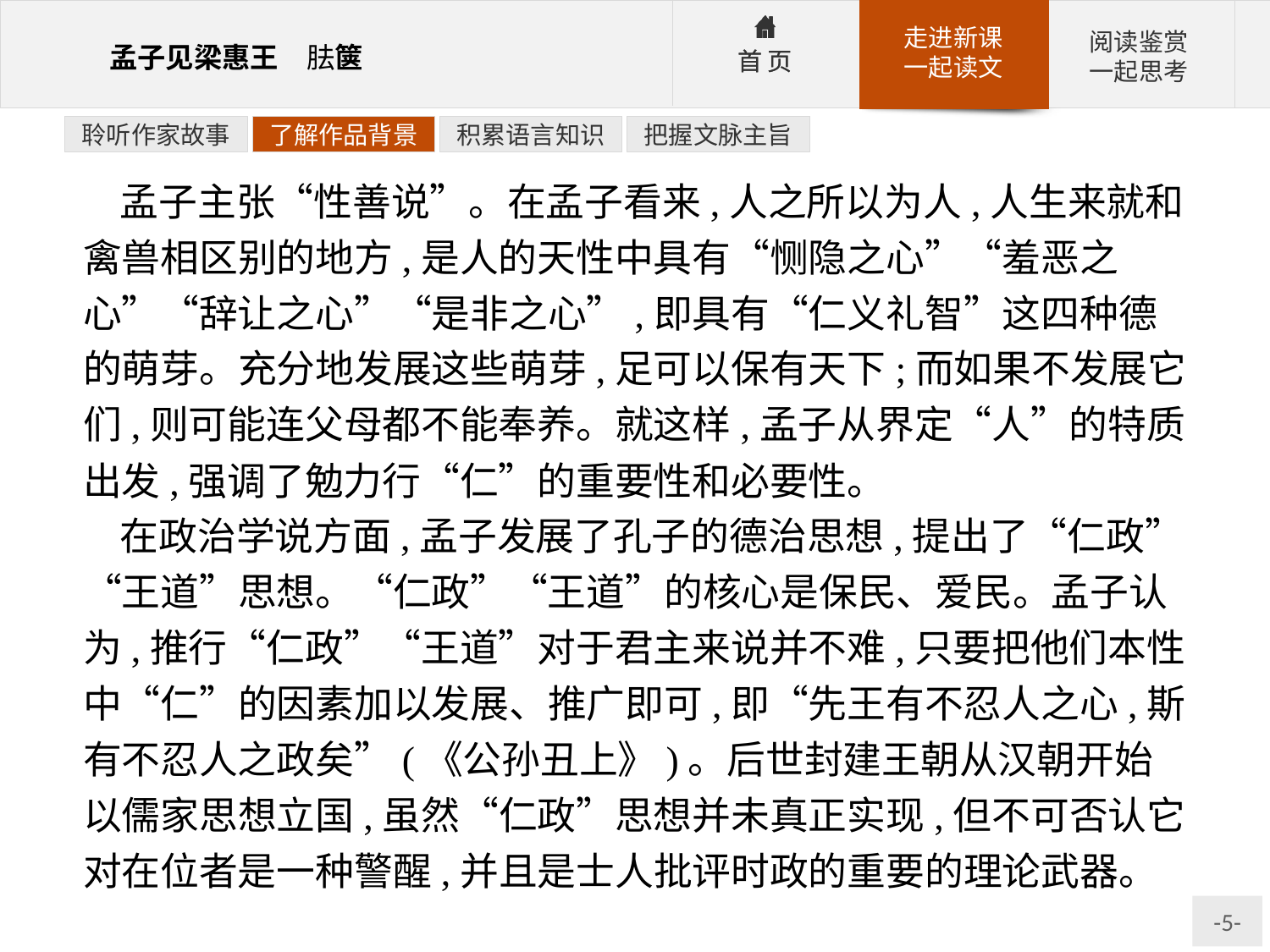

聆听作家故事
了解作品背景
积累语言知识
把握文脉主旨
孟子主张“性善说”。在孟子看来,人之所以为人,人生来就和禽兽相区别的地方,是人的天性中具有“恻隐之心”“羞恶之心”“辞让之心”“是非之心”,即具有“仁义礼智”这四种德的萌芽。充分地发展这些萌芽,足可以保有天下;而如果不发展它们,则可能连父母都不能奉养。就这样,孟子从界定“人”的特质出发,强调了勉力行“仁”的重要性和必要性。
在政治学说方面,孟子发展了孔子的德治思想,提出了“仁政”“王道”思想。“仁政”“王道”的核心是保民、爱民。孟子认为,推行“仁政”“王道”对于君主来说并不难,只要把他们本性中“仁”的因素加以发展、推广即可,即“先王有不忍人之心,斯有不忍人之政矣”(《公孙丑上》)。后世封建王朝从汉朝开始以儒家思想立国,虽然“仁政”思想并未真正实现,但不可否认它对在位者是一种警醒,并且是士人批评时政的重要的理论武器。